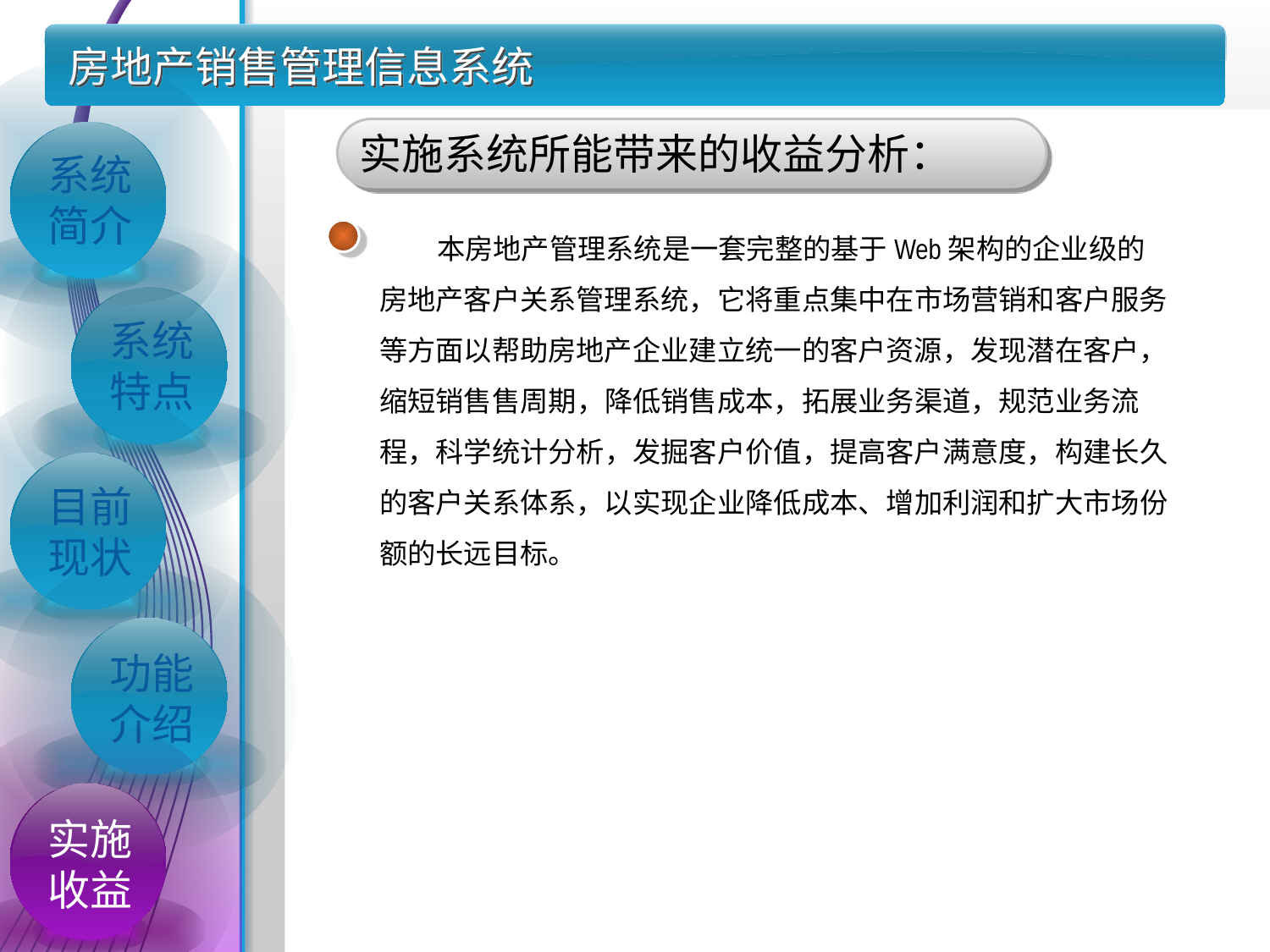

# 房地产销售管理信息系统

实施系统所能带来的收益分析：
系统简介

        本房地产管理系统是一套完整的基于Web架构的企业级的房地产客户关系管理系统，它将重点集中在市场营销和客户服务等方面以帮助房地产企业建立统一的客户资源，发现潜在客户，缩短销售售周期，降低销售成本，拓展业务渠道，规范业务流程，科学统计分析，发掘客户价值，提高客户满意度，构建长久的客户关系体系，以实现企业降低成本、增加利润和扩大市场份额的长远目标。

系统特点

目前现状

功能介绍

实施收益